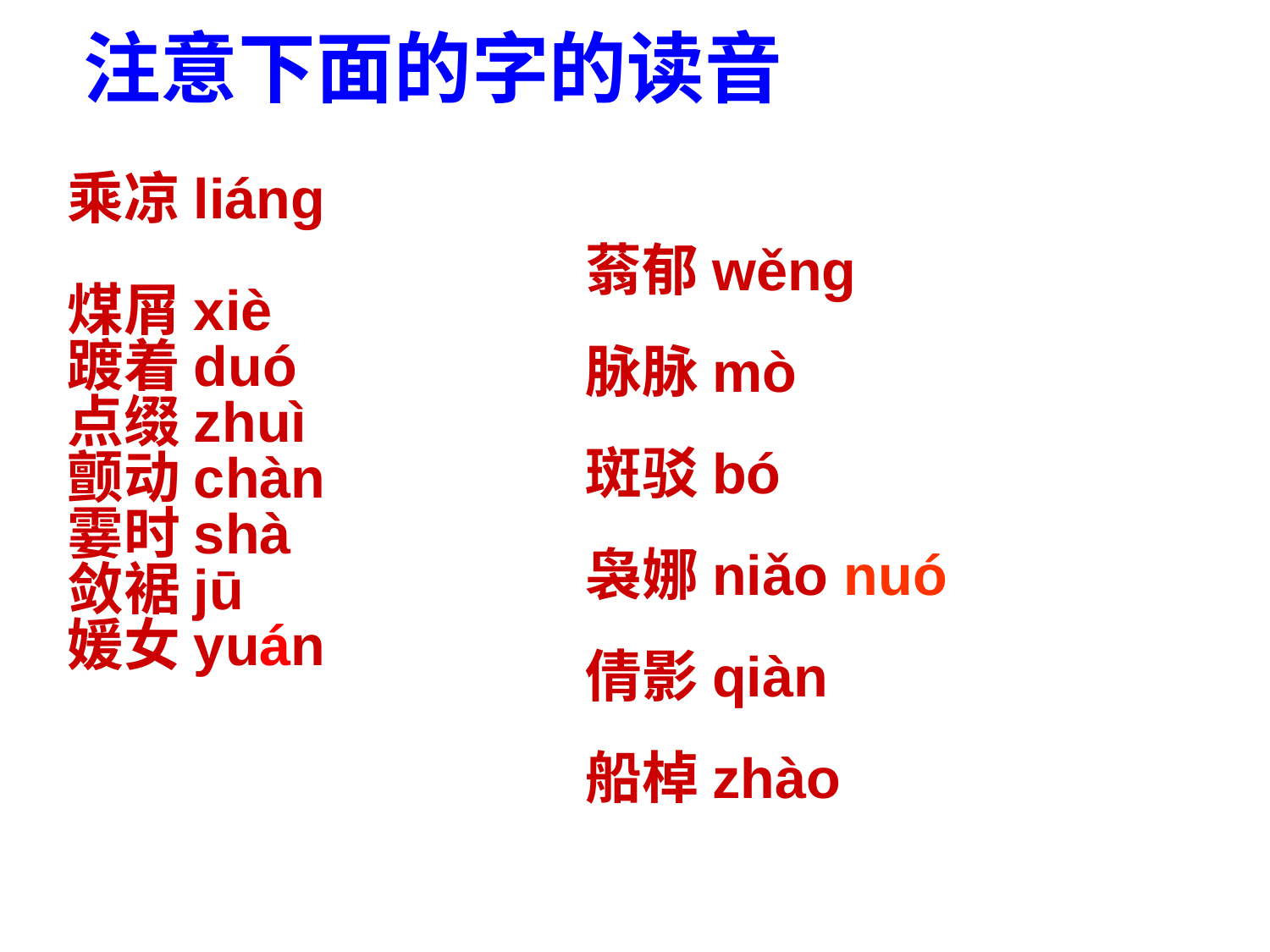

# 注意下面的字的读音

乘凉liáng

煤屑xiè
踱着duó
点缀zhuì
颤动chàn
霎时shà
敛裾jū
媛女yuán
蓊郁wěng
脉脉mò
斑驳bó
袅娜niǎo nuó
倩影qiàn
船棹zhào